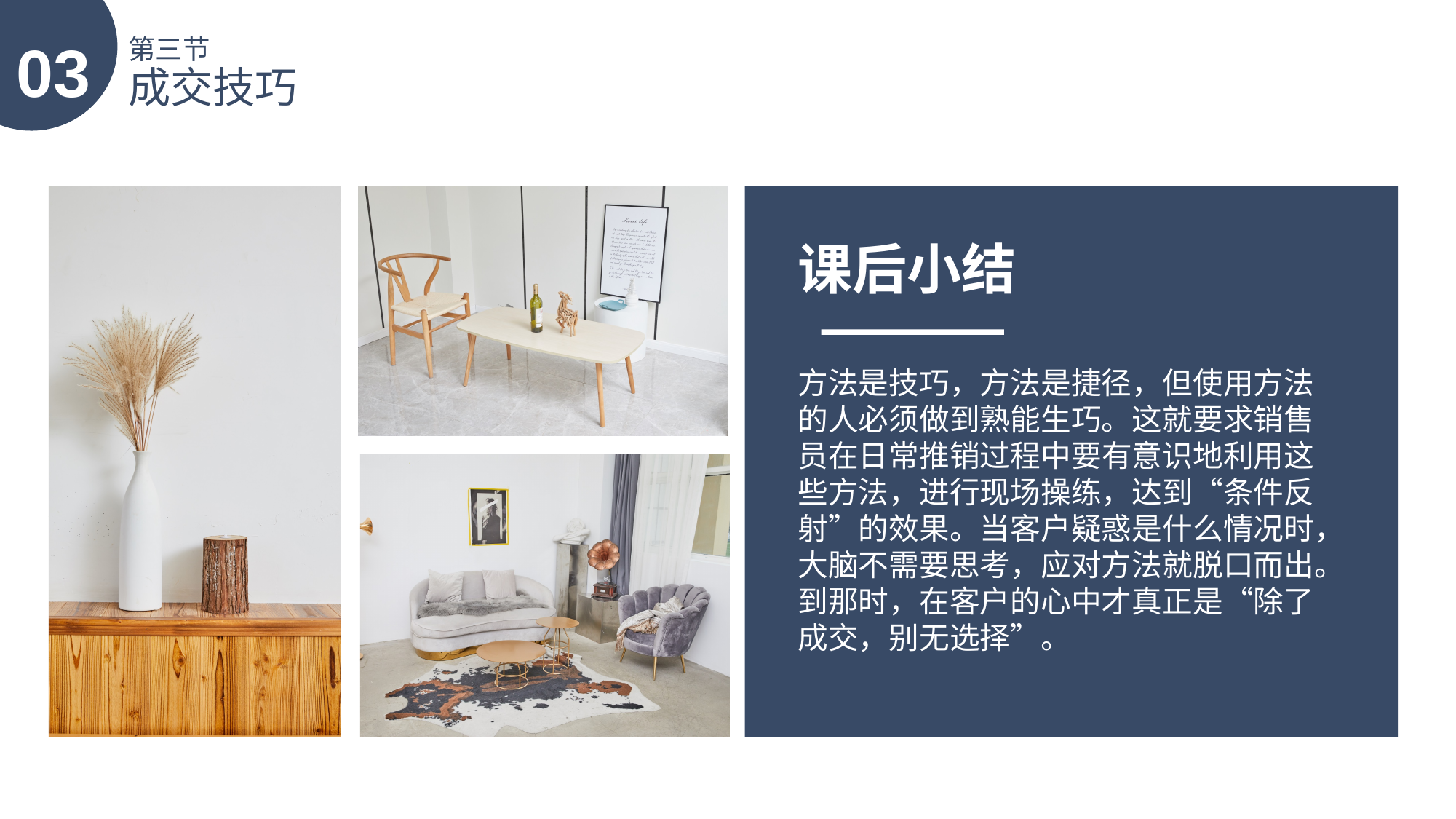

03
第三节
成交技巧

课后小结

方法是技巧，方法是捷径，但使用方法的人必须做到熟能生巧。这就要求销售员在日常推销过程中要有意识地利用这些方法，进行现场操练，达到“条件反射”的效果。当客户疑惑是什么情况时，大脑不需要思考，应对方法就脱口而出。到那时，在客户的心中才真正是“除了成交，别无选择”。